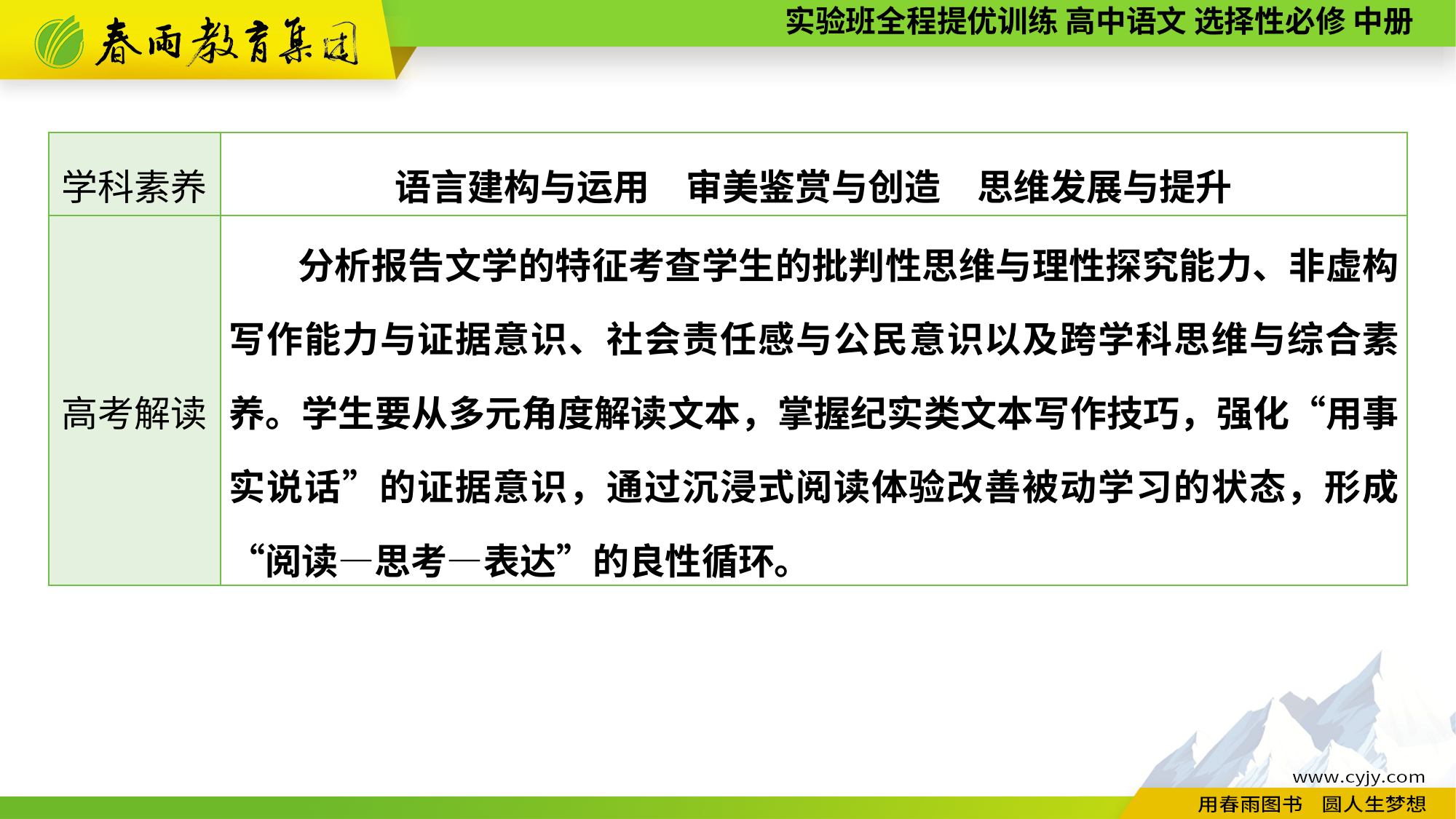

| 学科素养 | 语言建构与运用　审美鉴赏与创造　思维发展与提升 |
| --- | --- |
| 高考解读 | 分析报告文学的特征考查学生的批判性思维与理性探究能力、非虚构写作能力与证据意识、社会责任感与公民意识以及跨学科思维与综合素养。学生要从多元角度解读文本，掌握纪实类文本写作技巧，强化“用事实说话”的证据意识，通过沉浸式阅读体验改善被动学习的状态，形成“阅读—思考—表达”的良性循环。 |